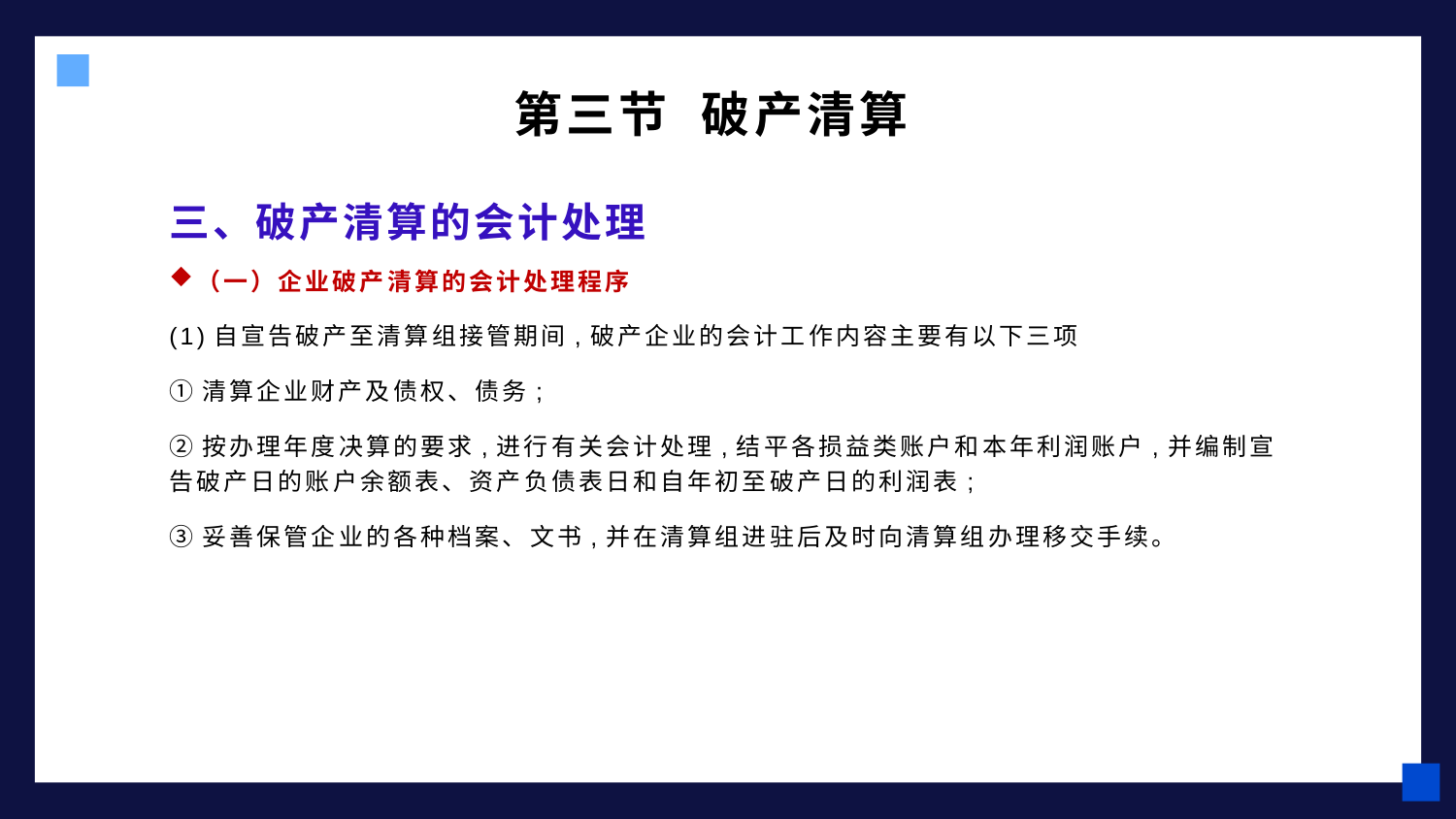

第三节  破产清算
# 三、破产清算的会计处理
（一）企业破产清算的会计处理程序
(1)自宣告破产至清算组接管期间,破产企业的会计工作内容主要有以下三项
①清算企业财产及债权、债务;
②按办理年度决算的要求,进行有关会计处理,结平各损益类账户和本年利润账户,并编制宣告破产日的账户余额表、资产负债表日和自年初至破产日的利润表;
③妥善保管企业的各种档案、文书,并在清算组进驻后及时向清算组办理移交手续。